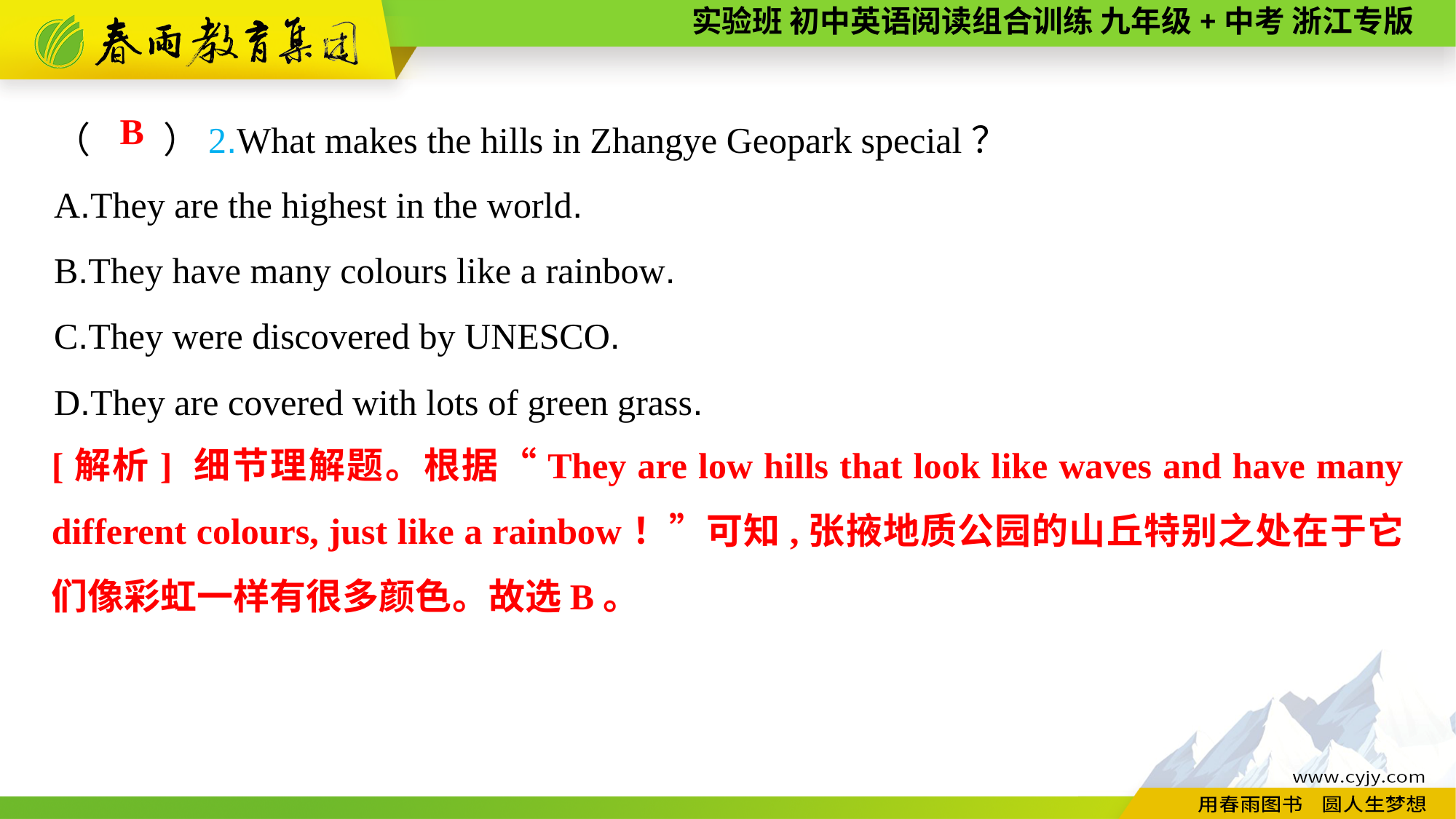

（　　）2.What makes the hills in Zhangye Geopark special？
A.They are the highest in the world.
B.They have many colours like a rainbow.
C.They were discovered by UNESCO.
D.They are covered with lots of green grass.
B
[解析] 细节理解题。根据“They are low hills that look like waves and have many different colours, just like a rainbow！”可知,张掖地质公园的山丘特别之处在于它们像彩虹一样有很多颜色。故选B。